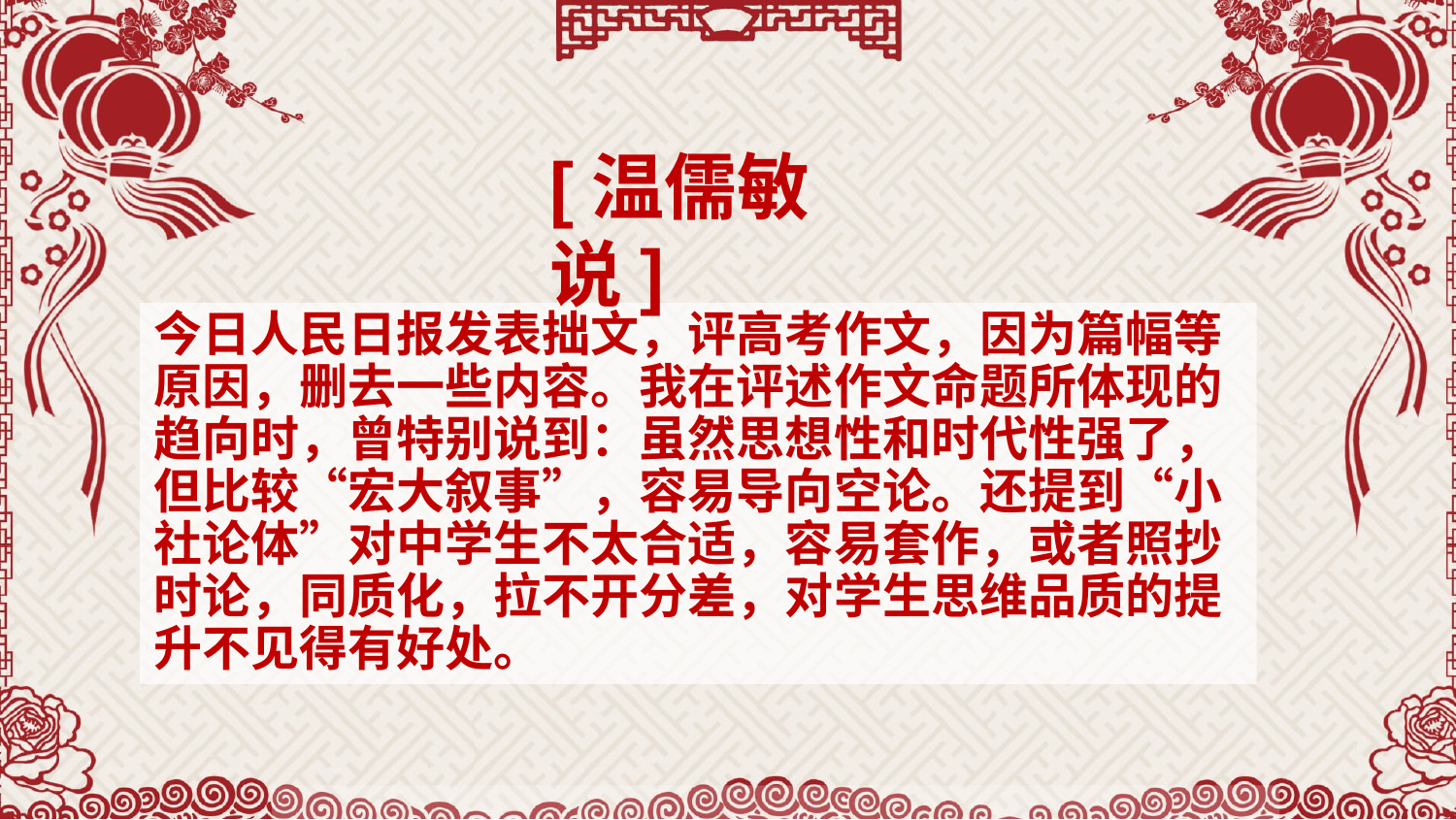

[温儒敏说]
今日人民日报发表拙文，评高考作文，因为篇幅等原因，删去一些内容。我在评述作文命题所体现的趋向时，曾特别说到：虽然思想性和时代性强了，但比较“宏大叙事”，容易导向空论。还提到“小社论体”对中学生不太合适，容易套作，或者照抄时论，同质化，拉不开分差，对学生思维品质的提升不见得有好处。